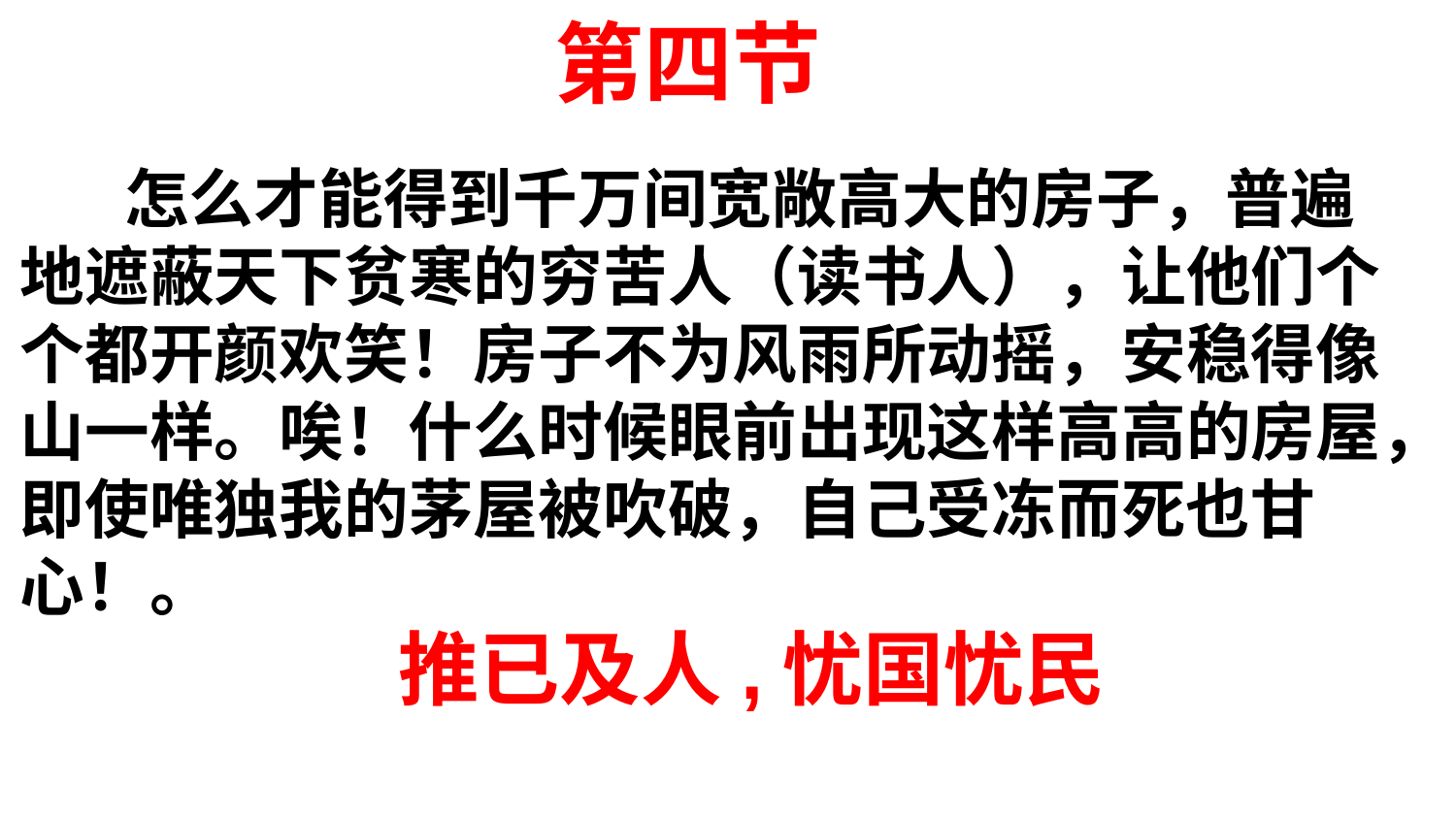

第四节

      怎么才能得到千万间宽敞高大的房子，普遍地遮蔽天下贫寒的穷苦人（读书人），让他们个个都开颜欢笑！房子不为风雨所动摇，安稳得像山一样。唉！什么时候眼前出现这样高高的房屋，即使唯独我的茅屋被吹破，自己受冻而死也甘心！。

推已及人,忧国忧民